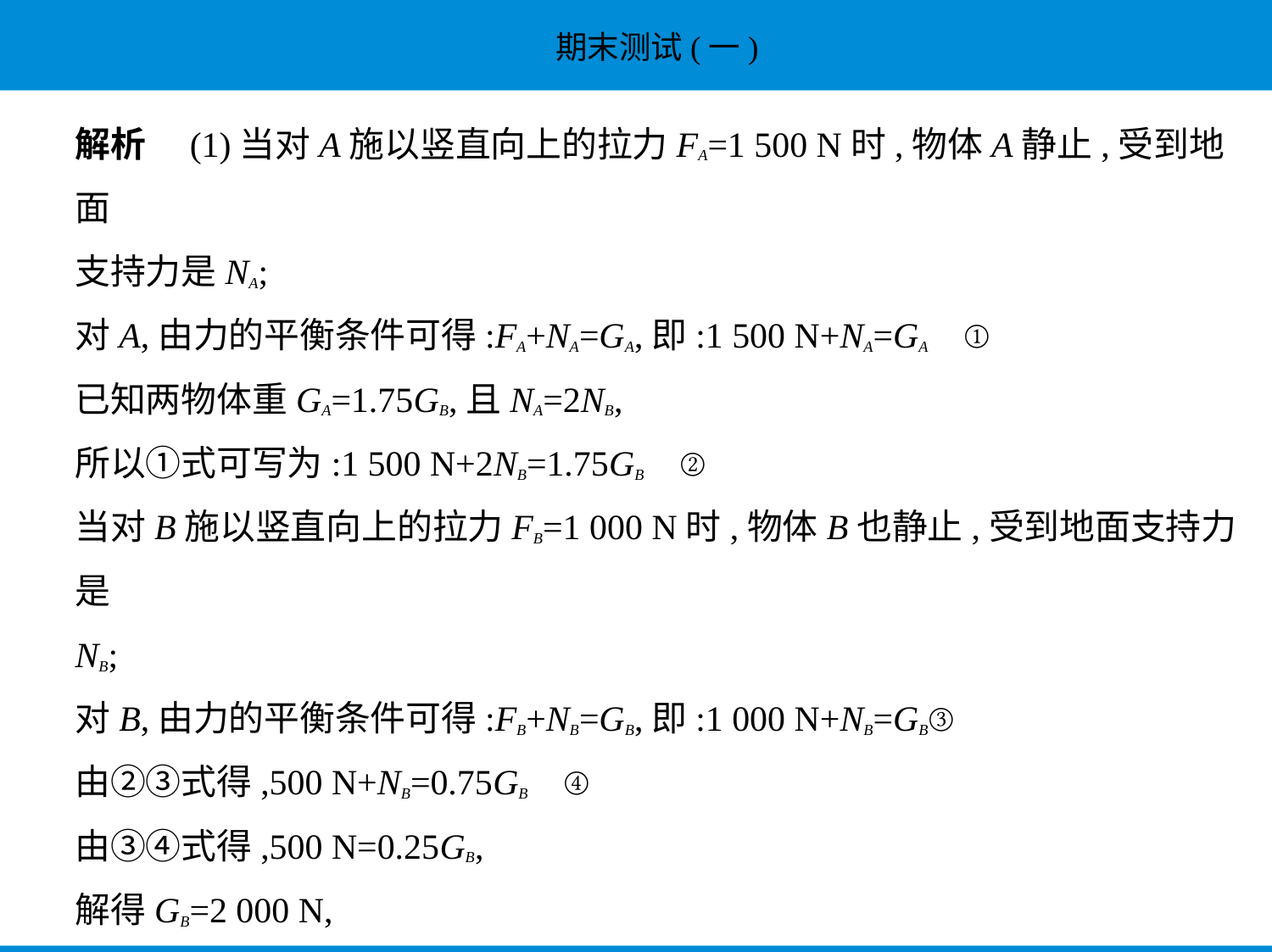

解析　(1)当对A施以竖直向上的拉力FA=1 500 N时,物体A静止,受到地面
支持力是NA;
对A,由力的平衡条件可得:FA+NA=GA,即:1 500 N+NA=GA ①
已知两物体重GA=1.75GB,且NA=2NB,
所以①式可写为:1 500 N+2NB=1.75GB ②
当对B施以竖直向上的拉力FB=1 000 N时,物体B也静止,受到地面支持力是
NB;
对B,由力的平衡条件可得:FB+NB=GB,即:1 000 N+NB=GB③
由②③式得,500 N+NB=0.75GB ④
由③④式得,500 N=0.25GB,
解得GB=2 000 N,
代入解得:NB=1 000 N,GA=3 500 N,NA=2 000 N;